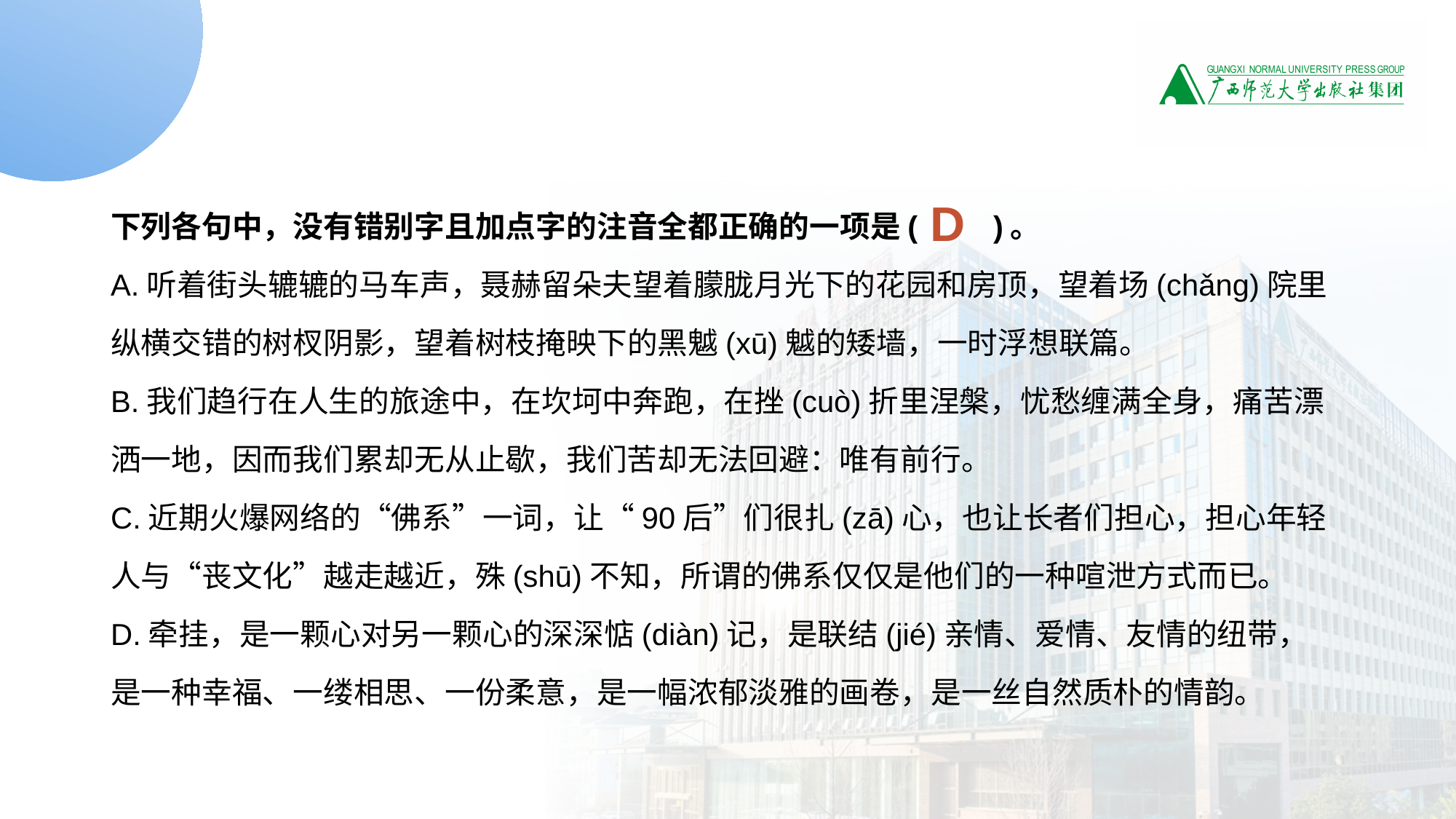

错字题1
下列各句中，没有错别字且加点字的注音全都正确的一项是(　　)。
A.听着街头辘辘的马车声，聂赫留朵夫望着朦胧月光下的花园和房顶，望着场(chǎnɡ)院里纵横交错的树杈阴影，望着树枝掩映下的黑魆(xū)魆的矮墙，一时浮想联篇。
B.我们趋行在人生的旅途中，在坎坷中奔跑，在挫(cuò)折里涅槃，忧愁缠满全身，痛苦漂洒一地，因而我们累却无从止歇，我们苦却无法回避：唯有前行。
C.近期火爆网络的“佛系”一词，让“90后”们很扎(zā)心，也让长者们担心，担心年轻人与“丧文化”越走越近，殊(shū)不知，所谓的佛系仅仅是他们的一种喧泄方式而已。
D.牵挂，是一颗心对另一颗心的深深惦(diàn)记，是联结(jié)亲情、爱情、友情的纽带，是一种幸福、一缕相思、一份柔意，是一幅浓郁淡雅的画卷，是一丝自然质朴的情韵。
D